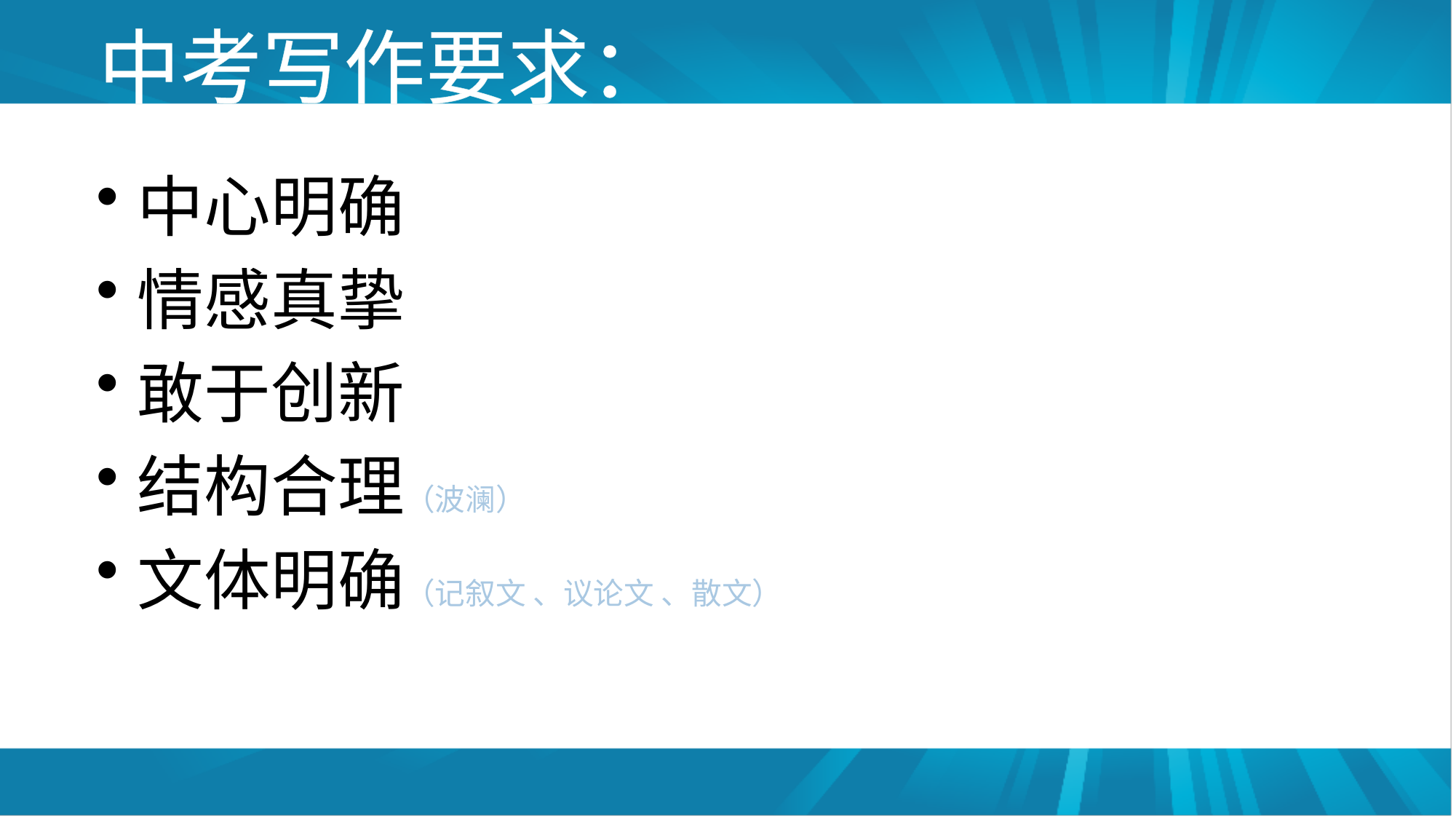

# 中考写作要求：
中心明确
情感真挚
敢于创新
结构合理（波澜）
文体明确（记叙文 、议论文 、散文）